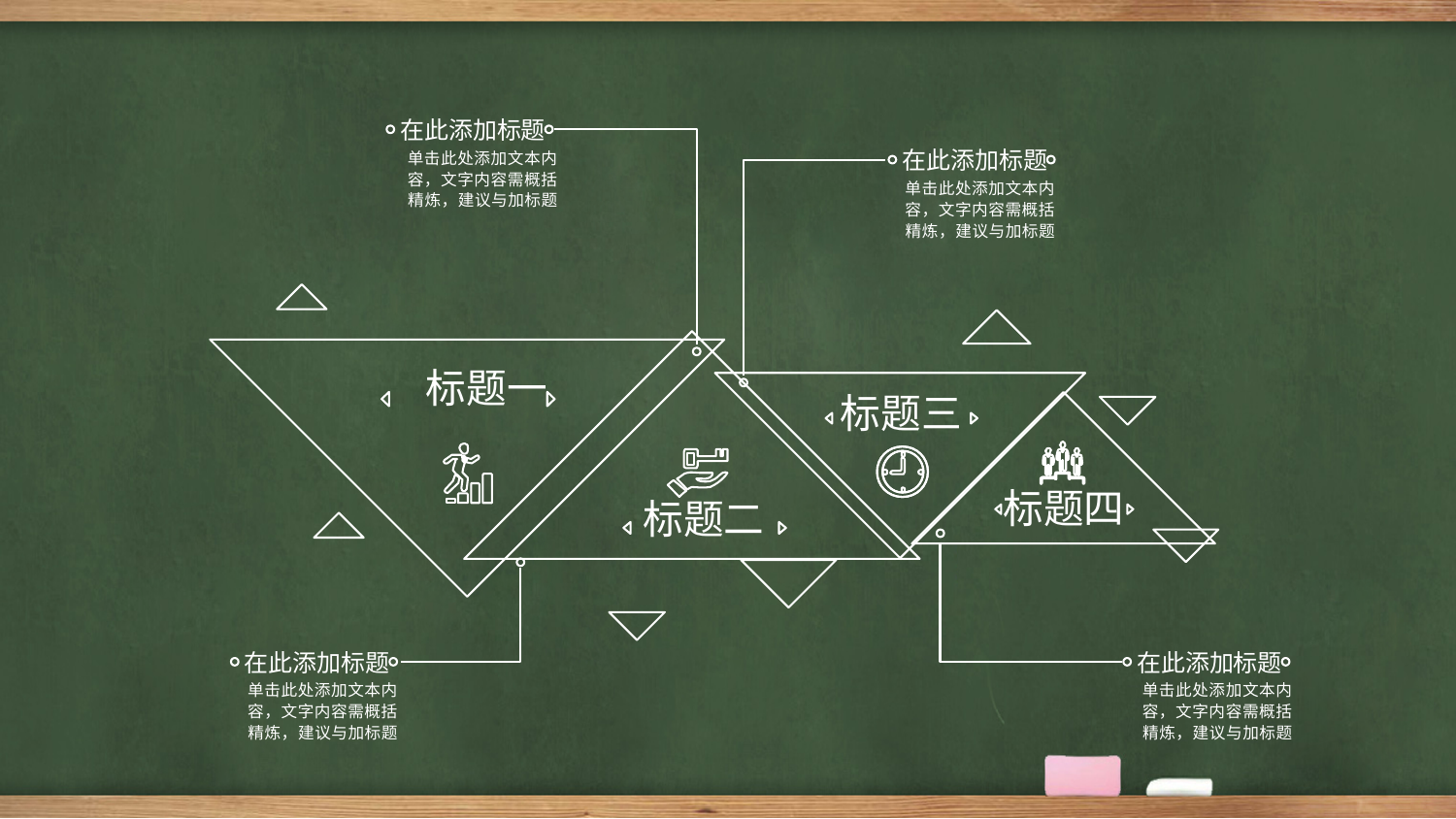

在此添加标题
单击此处添加文本内容，文字内容需概括精炼，建议与加标题

在此添加标题
单击此处添加文本内容，文字内容需概括精炼，建议与加标题

标题一

标题三

标题四
标题二

在此添加标题
单击此处添加文本内容，文字内容需概括精炼，建议与加标题
在此添加标题
单击此处添加文本内容，文字内容需概括精炼，建议与加标题